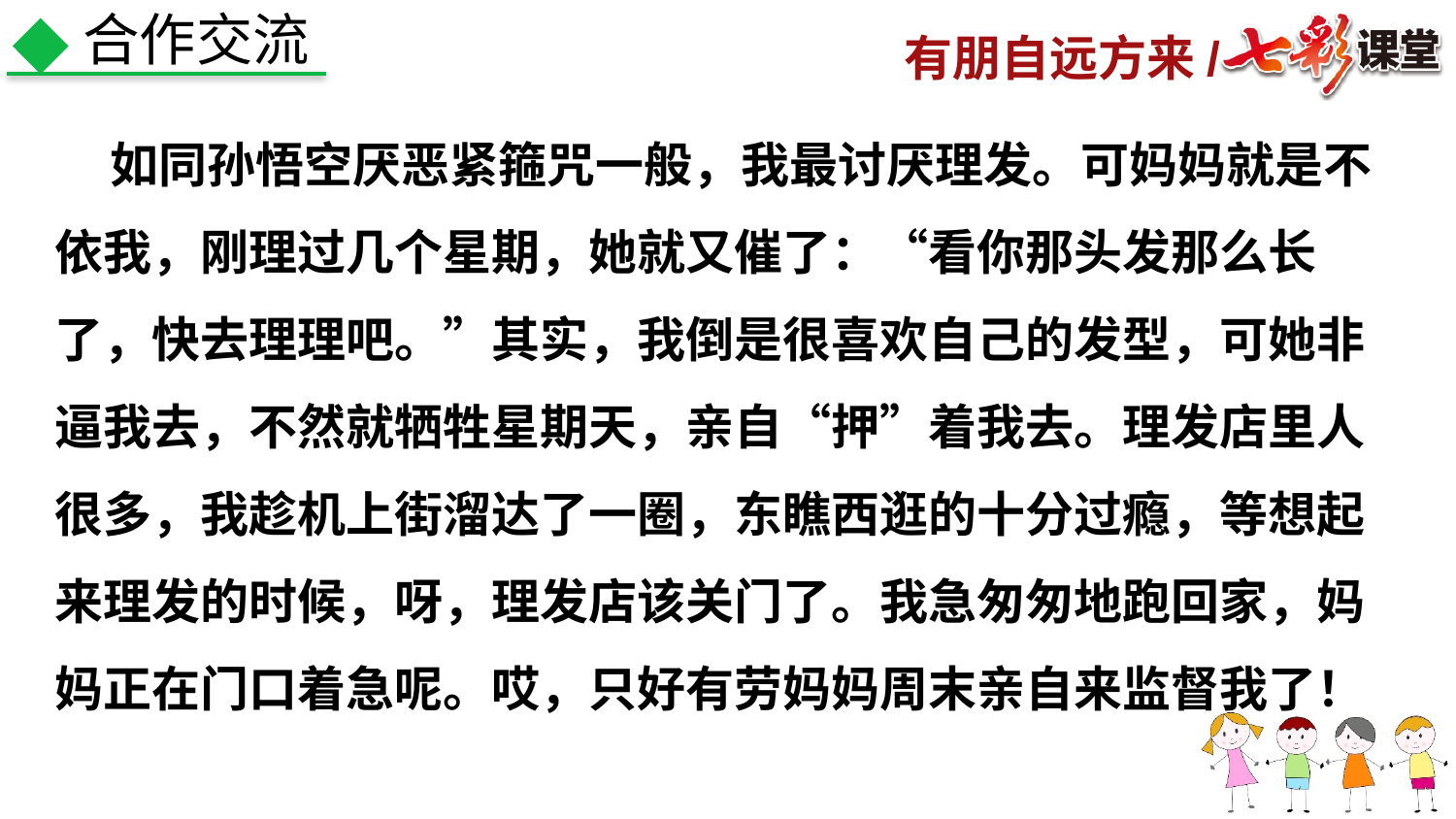

合作交流

    如同孙悟空厌恶紧箍咒一般，我最讨厌理发。可妈妈就是不依我，刚理过几个星期，她就又催了：“看你那头发那么长了，快去理理吧。”其实，我倒是很喜欢自己的发型，可她非逼我去，不然就牺牲星期天，亲自“押”着我去。理发店里人很多，我趁机上街溜达了一圈，东瞧西逛的十分过瘾，等想起来理发的时候，呀，理发店该关门了。我急匆匆地跑回家，妈妈正在门口着急呢。哎，只好有劳妈妈周末亲自来监督我了！